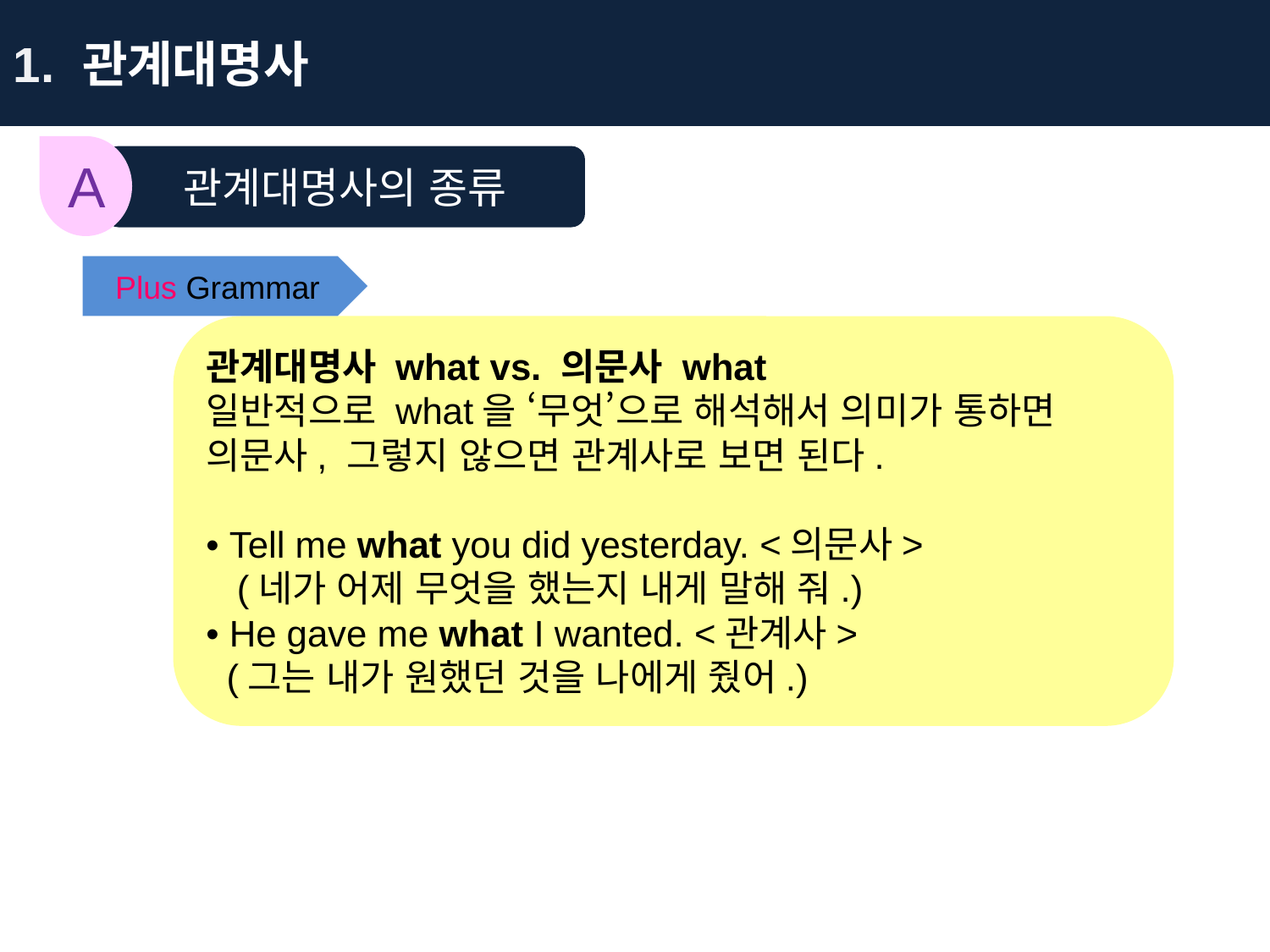

1. 관계대명사

A
관계대명사의 종류
Plus Grammar
관계대명사 what vs. 의문사 what
일반적으로 what을 ‘무엇’으로 해석해서 의미가 통하면 의문사, 그렇지 않으면 관계사로 보면 된다.

• Tell me what you did yesterday. <의문사>
   (네가 어제 무엇을 했는지 내게 말해 줘.)
• He gave me what I wanted. <관계사>
  (그는 내가 원했던 것을 나에게 줬어.)